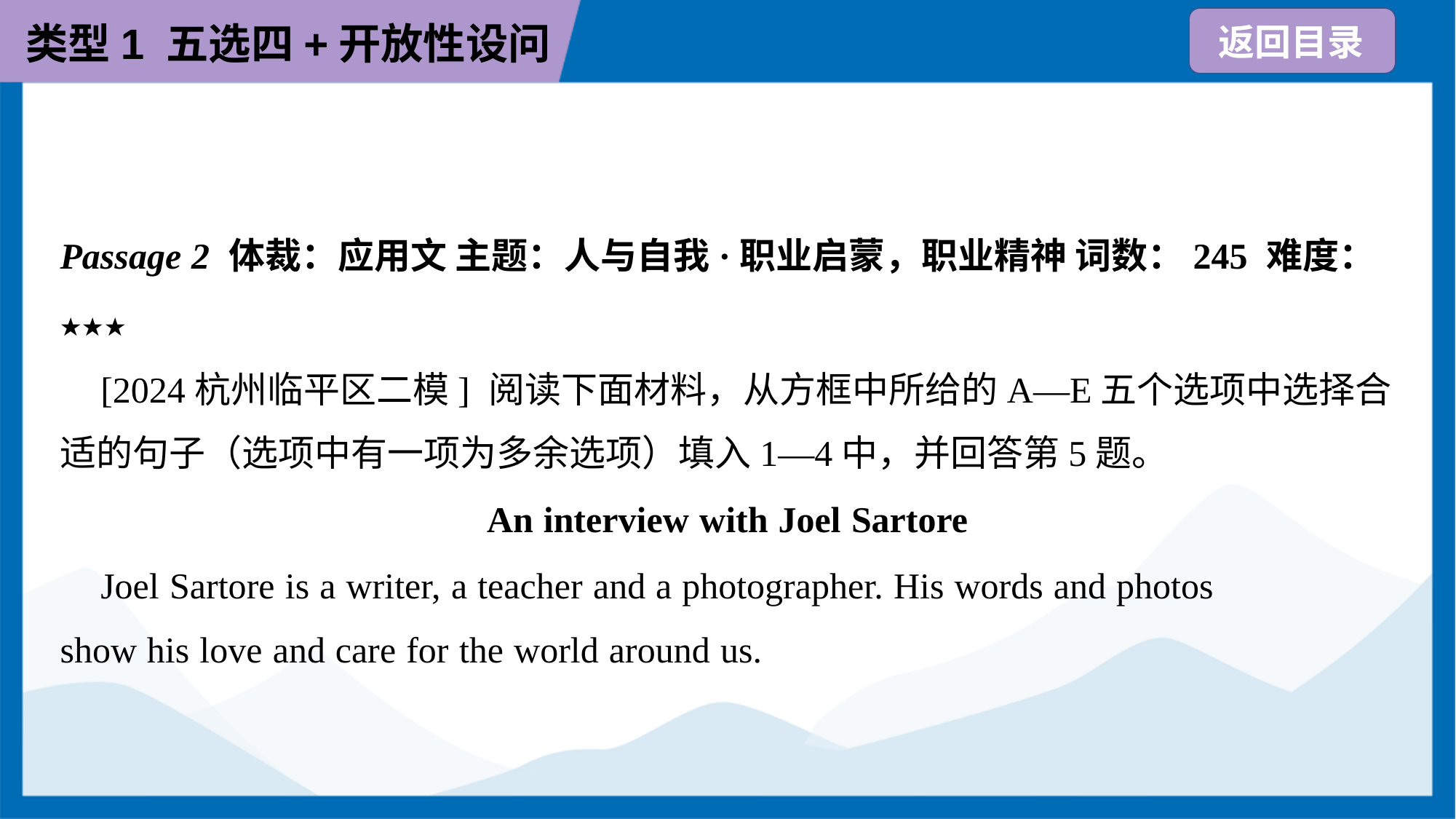

Passage 2 体裁：应用文 主题：人与自我·职业启蒙，职业精神 词数：245 难度：
★★★
    [2024杭州临平区二模] 阅读下面材料，从方框中所给的A—E五个选项中选择合
适的句子（选项中有一项为多余选项）填入1—4中，并回答第5题。
An interview with Joel Sartore
    Joel Sartore is a writer, a teacher and a photographer. His words and photos
show his love and care for the world around us.